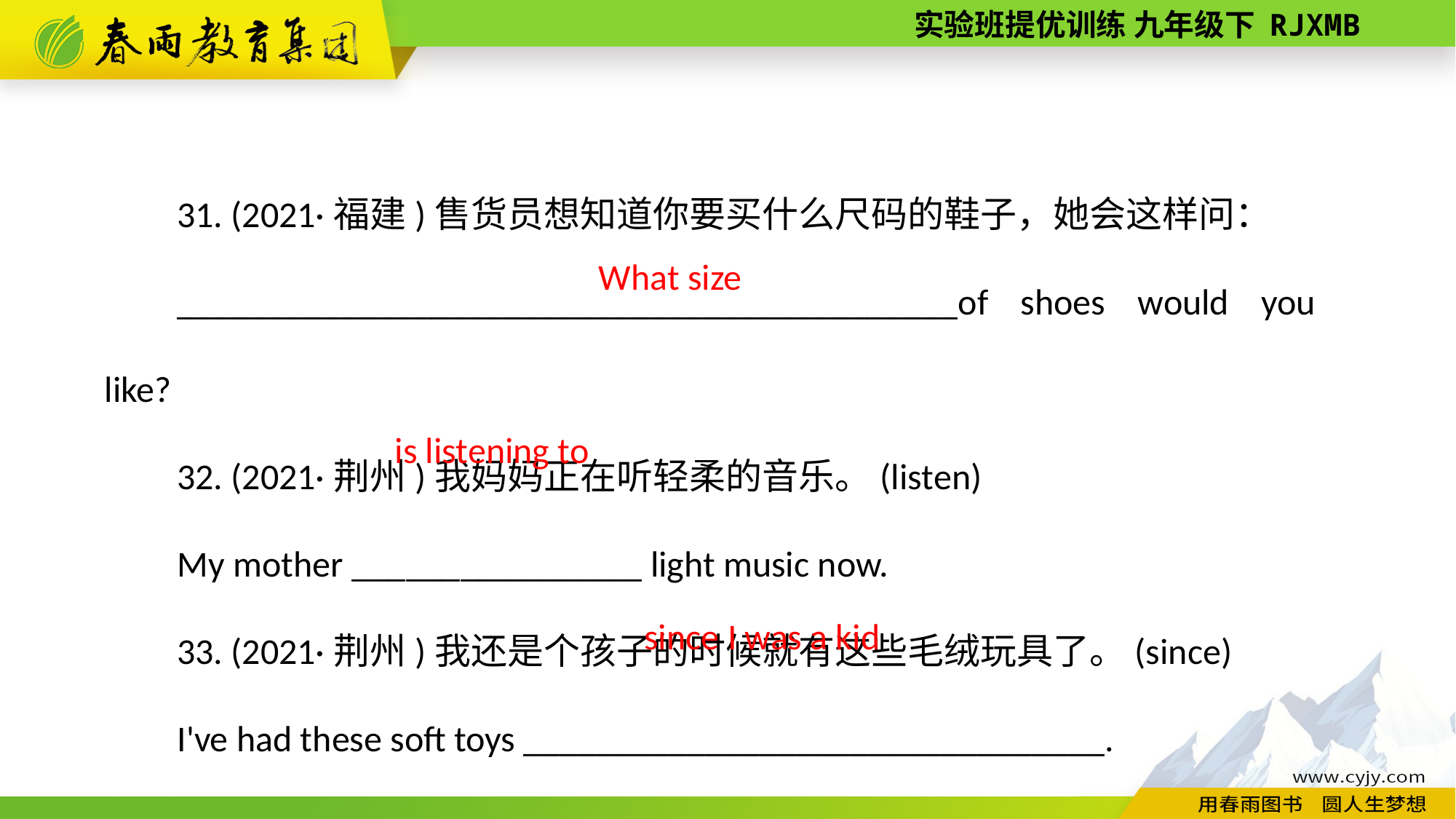

31. (2021·福建)售货员想知道你要买什么尺码的鞋子，她会这样问：
___________________________________________of shoes would you like?
32. (2021·荆州)我妈妈正在听轻柔的音乐。(listen)
My mother ________________ light music now.
33. (2021·荆州)我还是个孩子的时候就有这些毛绒玩具了。(since)
I've had these soft toys ________________________________.
What size
is listening to
since I was a kid